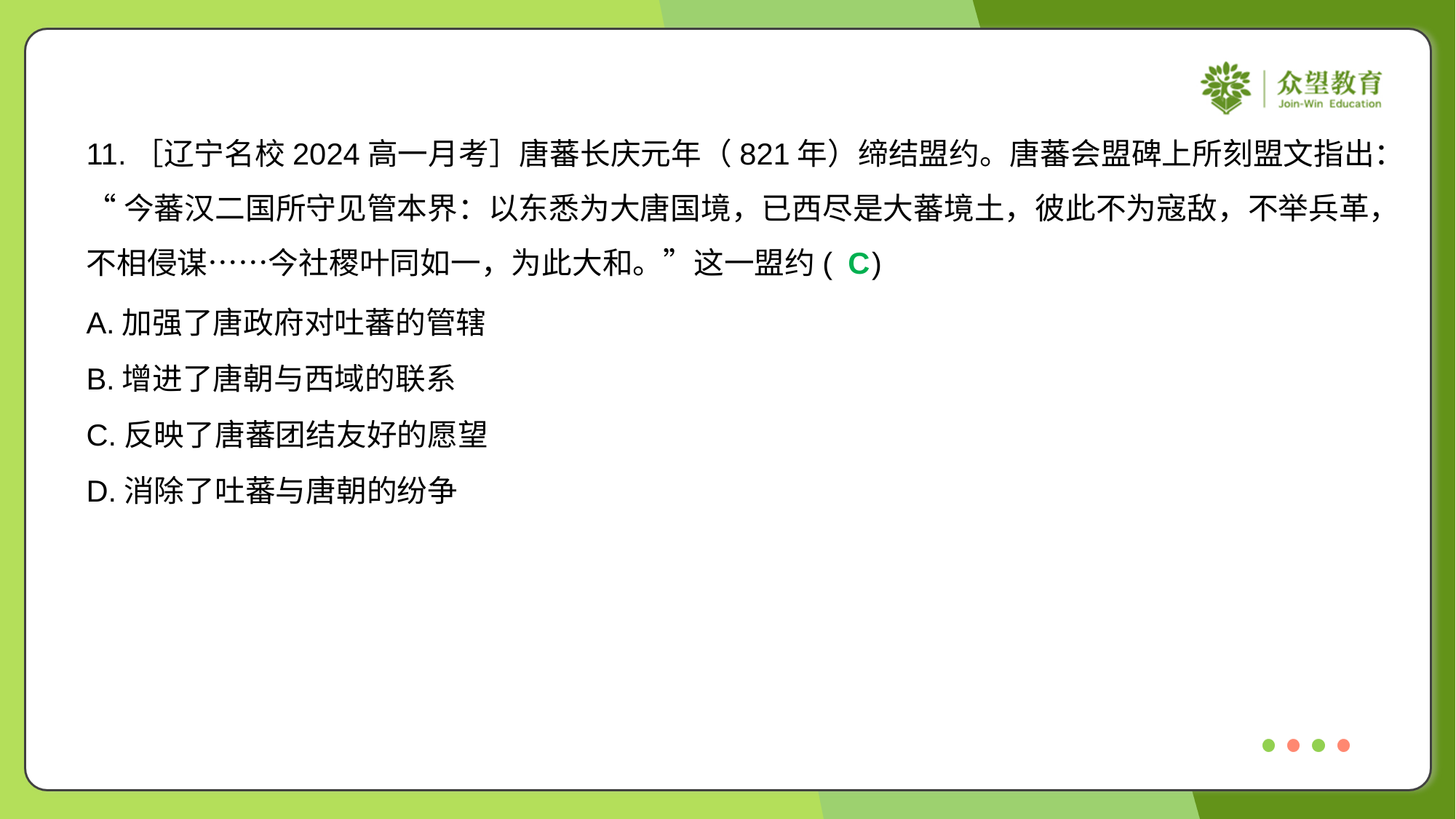

11.［辽宁名校2024高一月考］唐蕃长庆元年（821年）缔结盟约。唐蕃会盟碑上所刻盟文指出：
“今蕃汉二国所守见管本界：以东悉为大唐国境，已西尽是大蕃境土，彼此不为寇敌，不举兵革，
不相侵谋……今社稷叶同如一，为此大和。”这一盟约(     )
C
A.加强了唐政府对吐蕃的管辖
B.增进了唐朝与西域的联系
C.反映了唐蕃团结友好的愿望
D.消除了吐蕃与唐朝的纷争